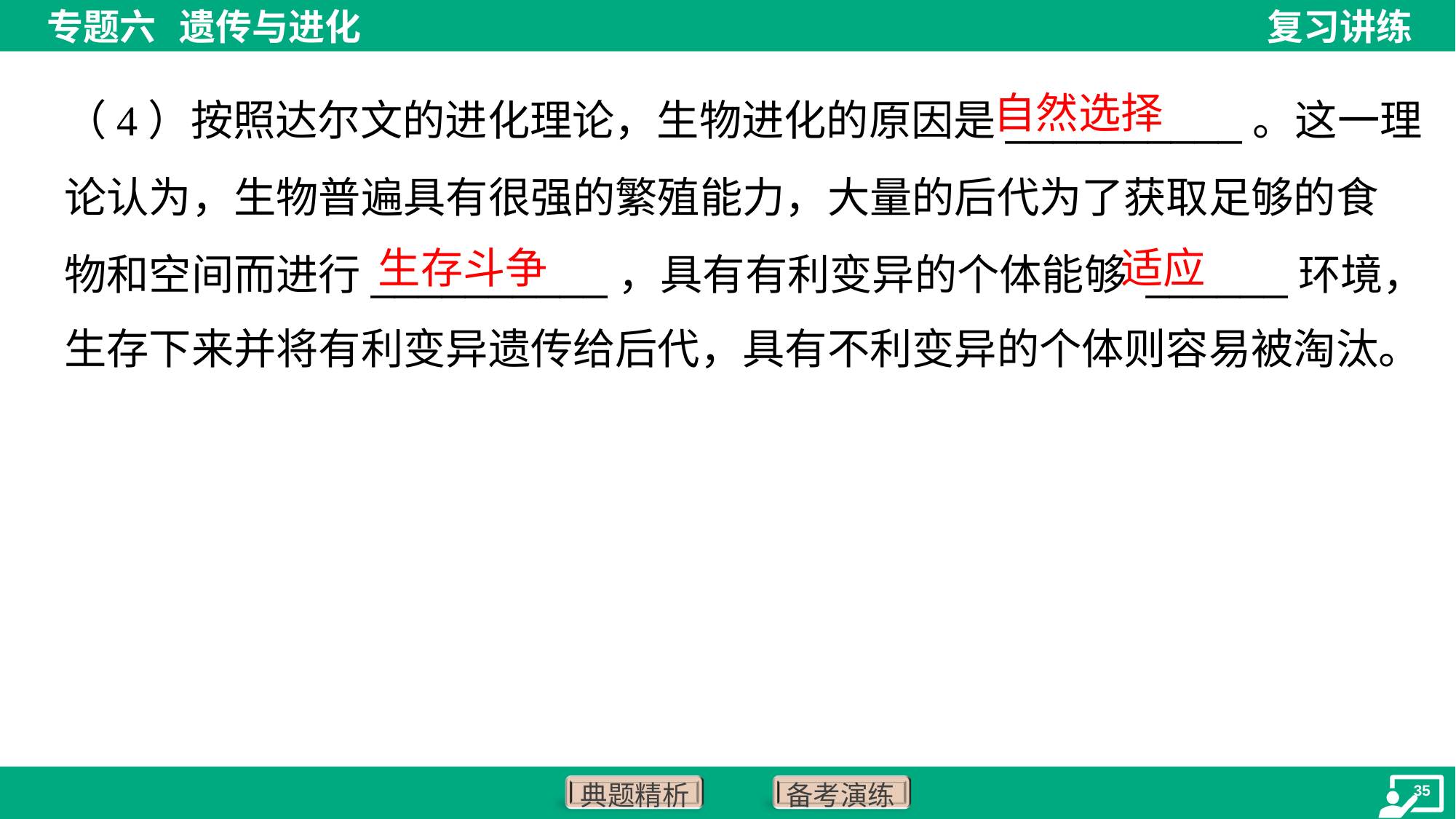

自然选择
（4）按照达尔文的进化理论，生物进化的原因是__________。这一理
论认为，生物普遍具有很强的繁殖能力，大量的后代为了获取足够的食
物和空间而进行__________，具有有利变异的个体能够 ______环境，
生存下来并将有利变异遗传给后代，具有不利变异的个体则容易被淘汰。
生存斗争
适应